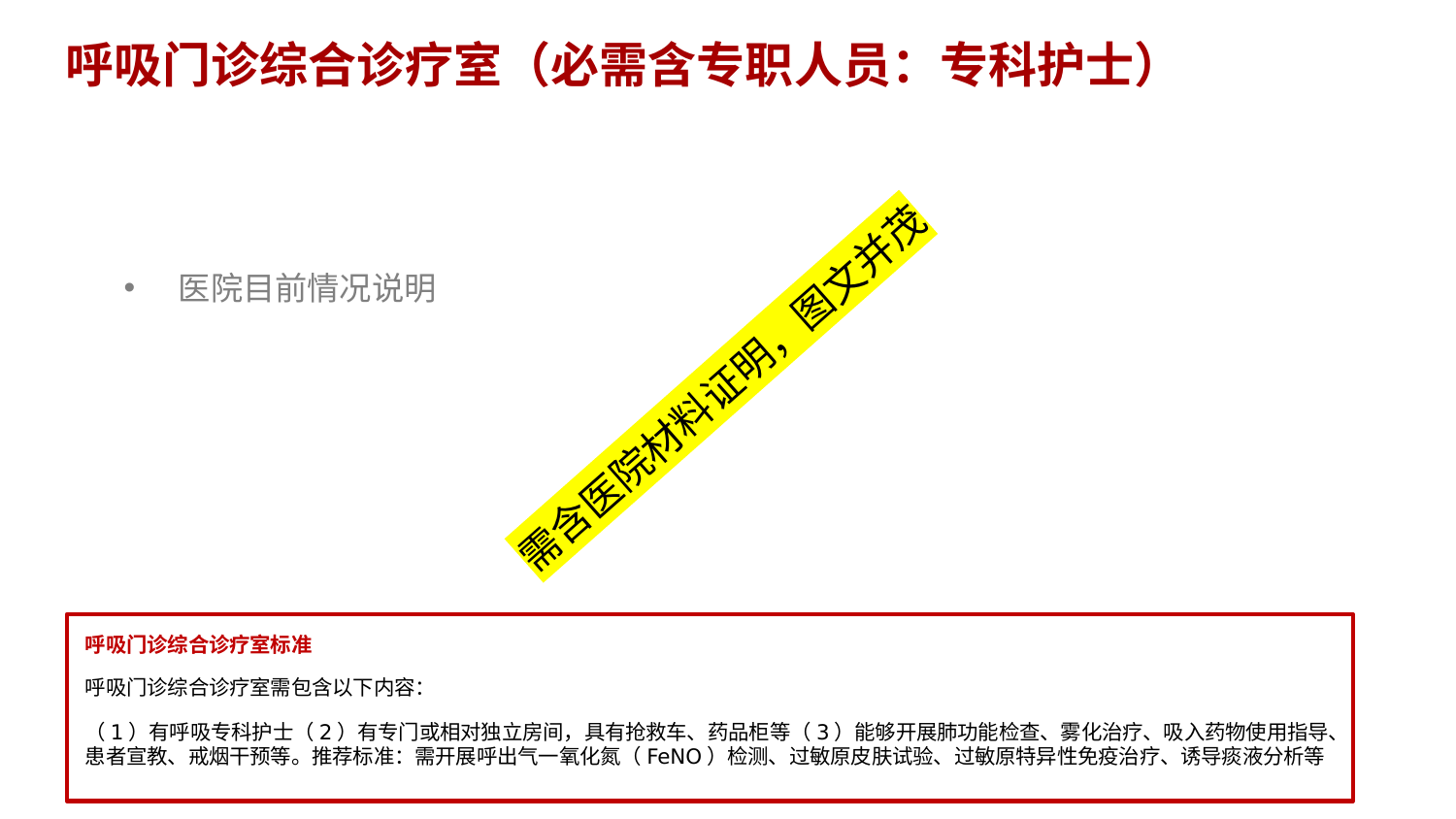

呼吸门诊综合诊疗室（必需含专职人员：专科护士）
医院目前情况说明
需含医院材料证明，图文并茂

呼吸门诊综合诊疗室标准
呼吸门诊综合诊疗室需包含以下内容：
（1）有呼吸专科护士（2）有专门或相对独立房间，具有抢救车、药品柜等（3）能够开展肺功能检查、雾化治疗、吸入药物使用指导、患者宣教、戒烟干预等。推荐标准：需开展呼出气一氧化氮（FeNO）检测、过敏原皮肤试验、过敏原特异性免疫治疗、诱导痰液分析等